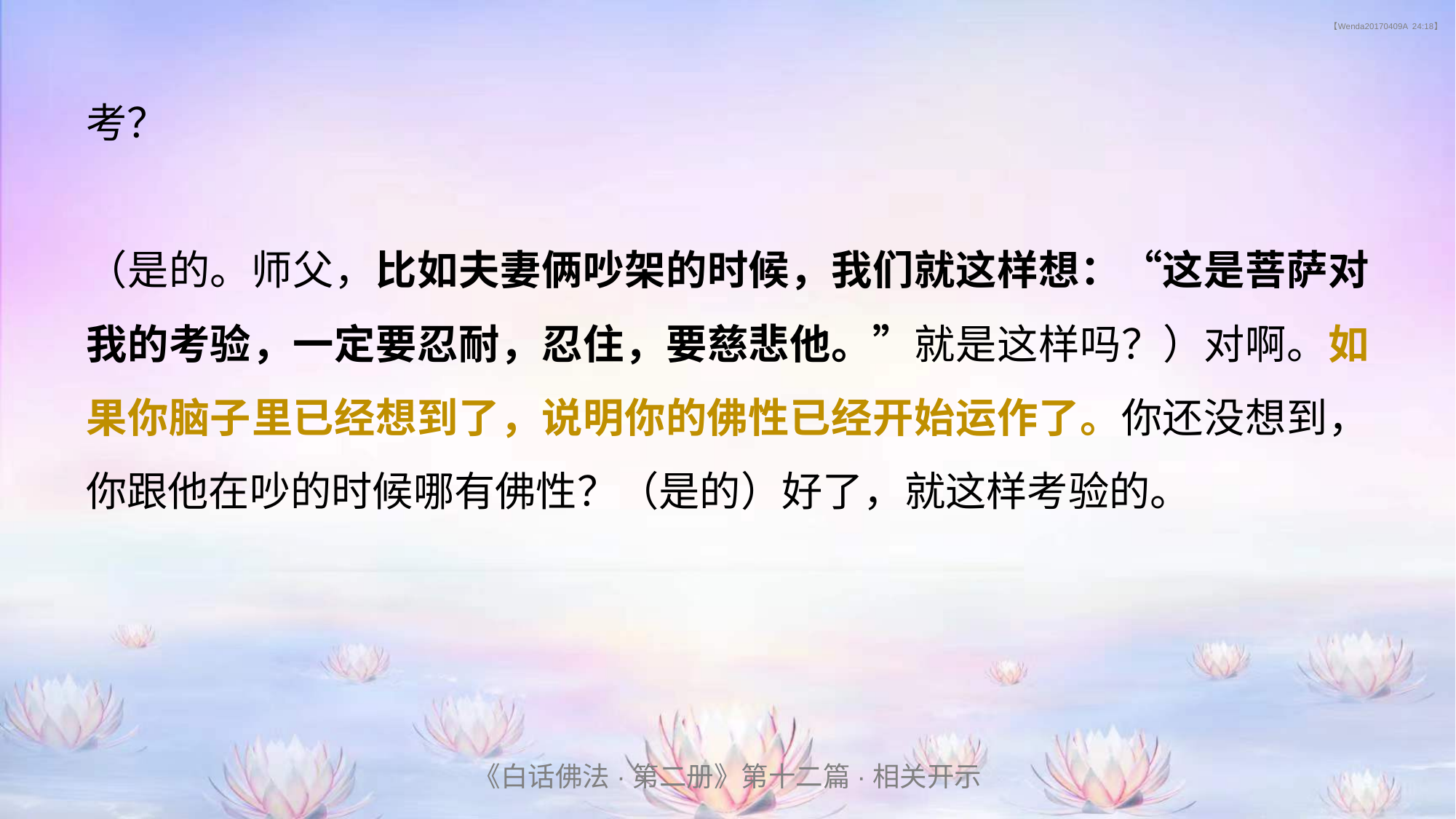

# 【Wenda20170409A  24:18】
考？

（是的。师父，比如夫妻俩吵架的时候，我们就这样想：“这是菩萨对我的考验，一定要忍耐，忍住，要慈悲他。”就是这样吗？）对啊。如果你脑子里已经想到了，说明你的佛性已经开始运作了。你还没想到，你跟他在吵的时候哪有佛性？（是的）好了，就这样考验的。

《白话佛法·第二册》第十二篇·相关开示